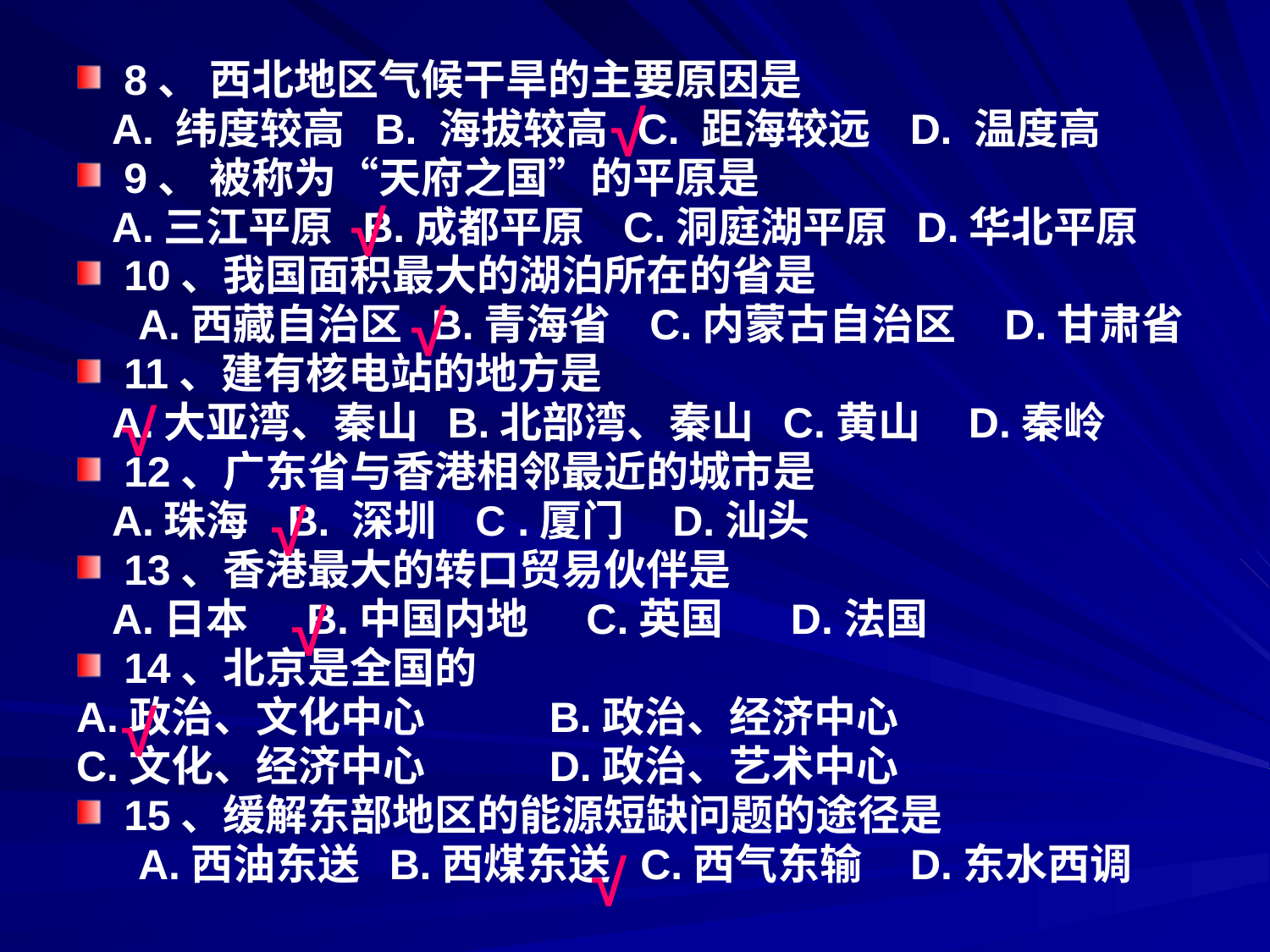

8、 西北地区气候干旱的主要原因是
   A. 纬度较高  B. 海拔较高  C. 距海较远   D. 温度高
9、 被称为“天府之国”的平原是
   A.三江平原  B.成都平原   C.洞庭湖平原  D.华北平原
10、我国面积最大的湖泊所在的省是
　 A.西藏自治区  B.青海省   C.内蒙古自治区    D.甘肃省
11、建有核电站的地方是
   A.大亚湾、秦山  B.北部湾、秦山  C.黄山    D.秦岭
12、广东省与香港相邻最近的城市是
   A.珠海   B. 深圳   C .厦门    D.汕头
13、香港最大的转口贸易伙伴是
   A.日本     B.中国内地     C.英国      D.法国
14、北京是全国的
A.政治、文化中心            B.政治、经济中心
C.文化、经济中心            D.政治、艺术中心
15、缓解东部地区的能源短缺问题的途径是
　 A.西油东送  B.西煤东送  C.西气东输    D.东水西调
√
√
√
√
√
√
√
√